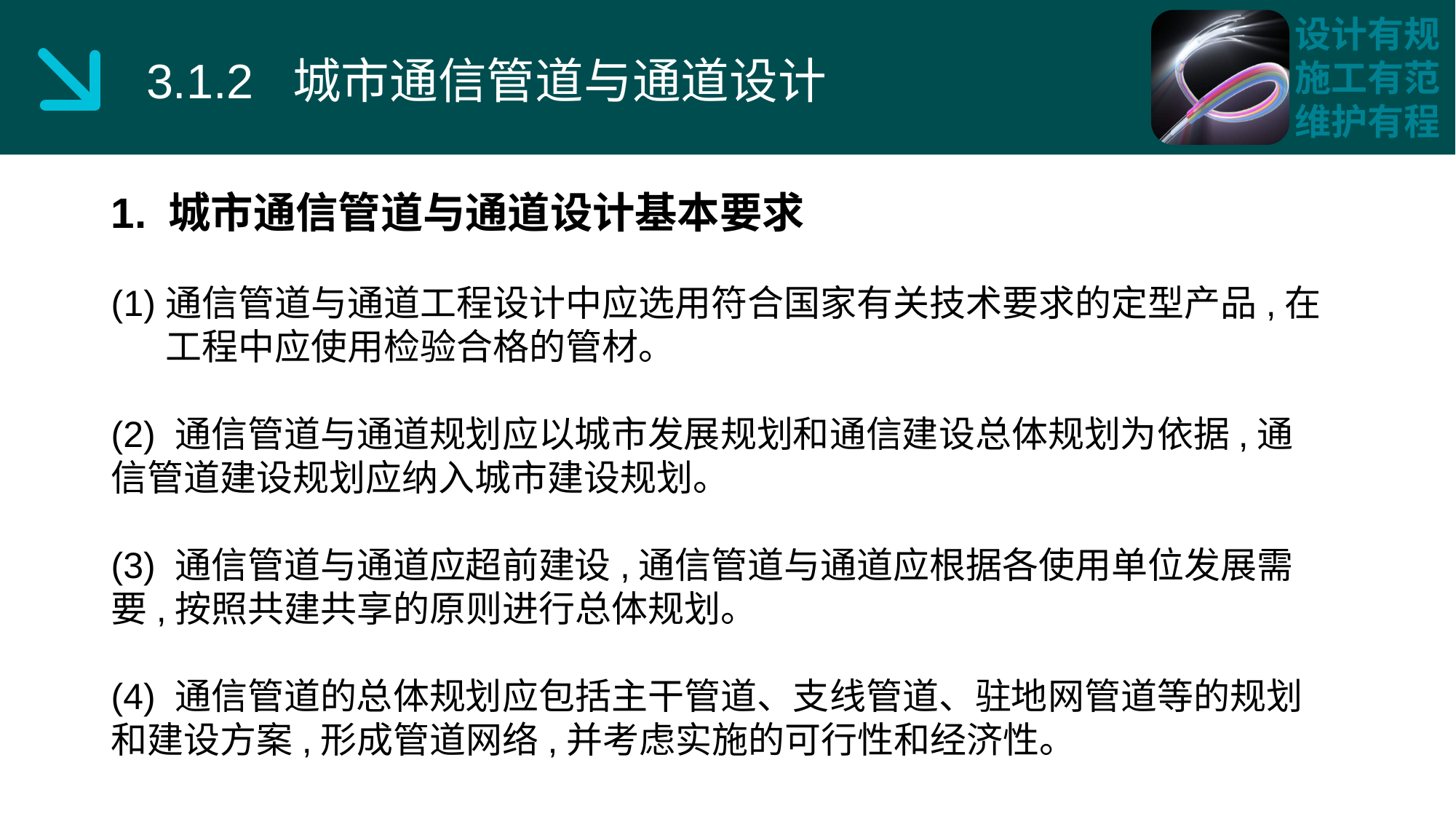

3.1.2  城市通信管道与通道设计

1. 城市通信管道与通道设计基本要求

通信管道与通道工程设计中应选用符合国家有关技术要求的定型产品,在工程中应使用检验合格的管材。

(2) 通信管道与通道规划应以城市发展规划和通信建设总体规划为依据,通信管道建设规划应纳入城市建设规划。

(3) 通信管道与通道应超前建设,通信管道与通道应根据各使用单位发展需要,按照共建共享的原则进行总体规划。

(4) 通信管道的总体规划应包括主干管道、支线管道、驻地网管道等的规划和建设方案,形成管道网络,并考虑实施的可行性和经济性。